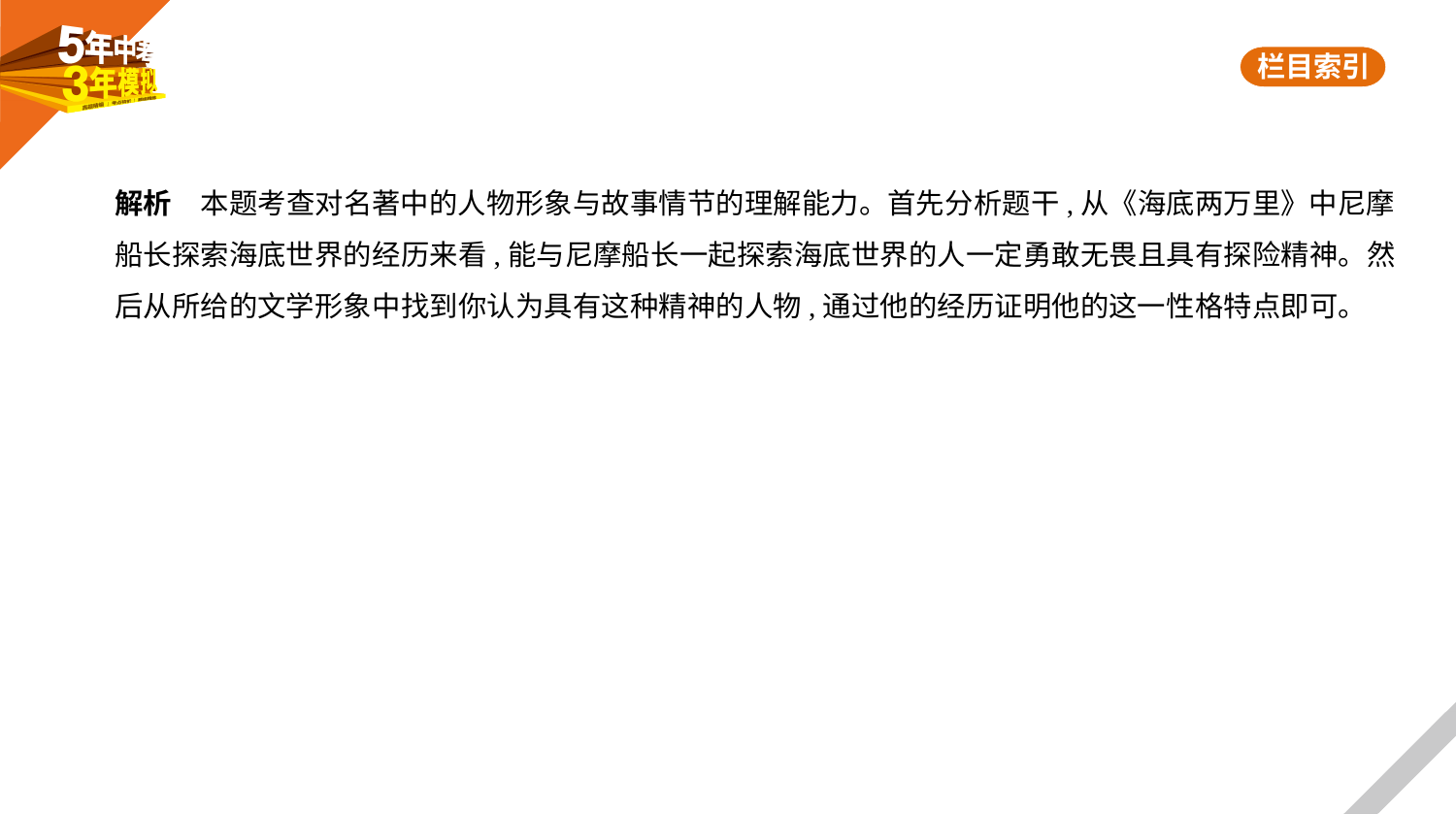

解析　本题考查对名著中的人物形象与故事情节的理解能力。首先分析题干,从《海底两万里》中尼摩
船长探索海底世界的经历来看,能与尼摩船长一起探索海底世界的人一定勇敢无畏且具有探险精神。然
后从所给的文学形象中找到你认为具有这种精神的人物,通过他的经历证明他的这一性格特点即可。